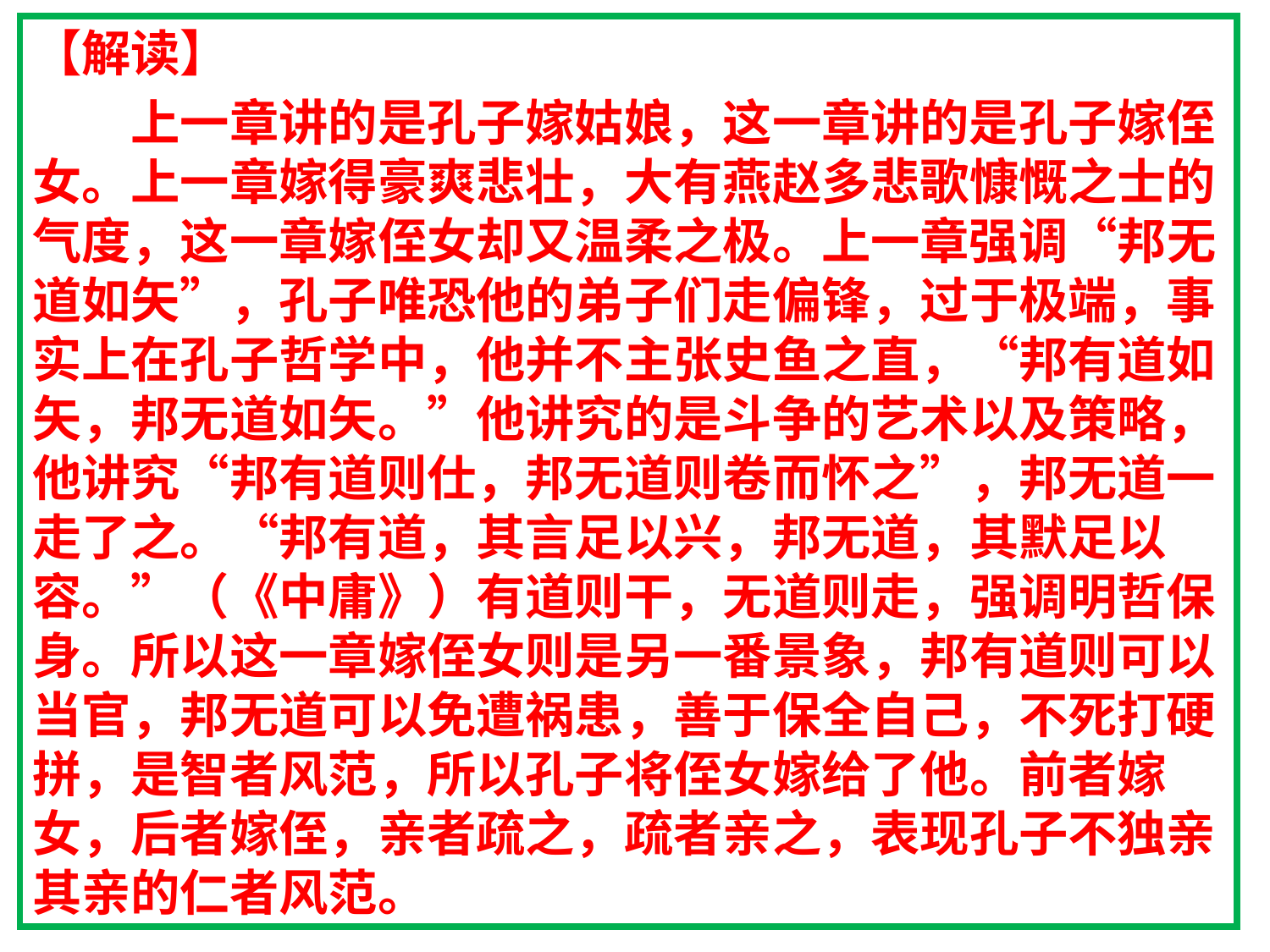

【解读】
　　上一章讲的是孔子嫁姑娘，这一章讲的是孔子嫁侄女。上一章嫁得豪爽悲壮，大有燕赵多悲歌慷慨之士的气度，这一章嫁侄女却又温柔之极。上一章强调“邦无道如矢”，孔子唯恐他的弟子们走偏锋，过于极端，事实上在孔子哲学中，他并不主张史鱼之直，“邦有道如矢，邦无道如矢。”他讲究的是斗争的艺术以及策略，他讲究“邦有道则仕，邦无道则卷而怀之”，邦无道一走了之。“邦有道，其言足以兴，邦无道，其默足以容。”（《中庸》）有道则干，无道则走，强调明哲保身。所以这一章嫁侄女则是另一番景象，邦有道则可以当官，邦无道可以免遭祸患，善于保全自己，不死打硬拼，是智者风范，所以孔子将侄女嫁给了他。前者嫁女，后者嫁侄，亲者疏之，疏者亲之，表现孔子不独亲其亲的仁者风范。